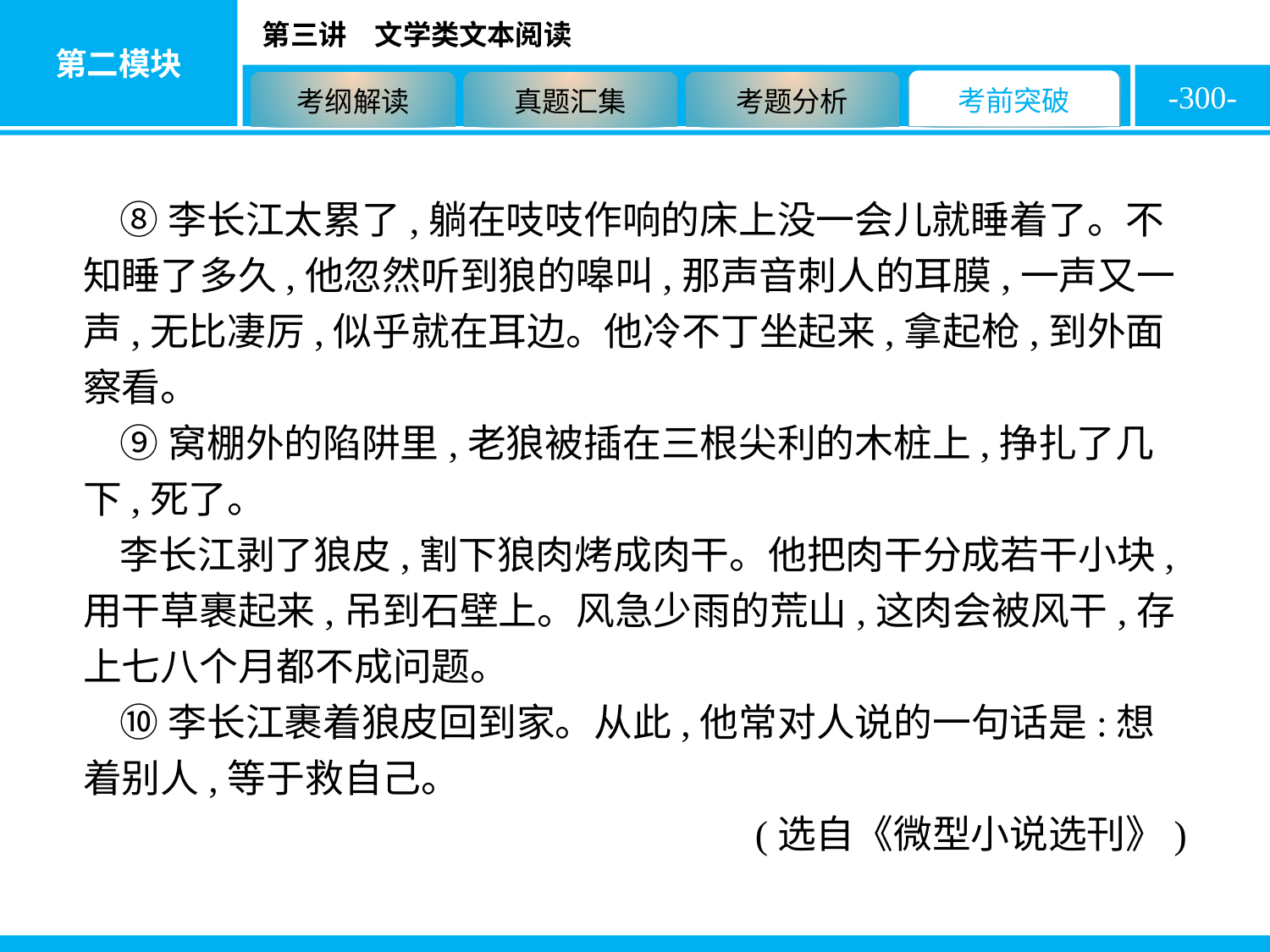

-300-
⑧李长江太累了,躺在吱吱作响的床上没一会儿就睡着了。不知睡了多久,他忽然听到狼的嗥叫,那声音刺人的耳膜,一声又一声,无比凄厉,似乎就在耳边。他冷不丁坐起来,拿起枪,到外面察看。
⑨窝棚外的陷阱里,老狼被插在三根尖利的木桩上,挣扎了几下,死了。
李长江剥了狼皮,割下狼肉烤成肉干。他把肉干分成若干小块,用干草裹起来,吊到石壁上。风急少雨的荒山,这肉会被风干,存上七八个月都不成问题。
⑩李长江裹着狼皮回到家。从此,他常对人说的一句话是:想着别人,等于救自己。
(选自《微型小说选刊》)